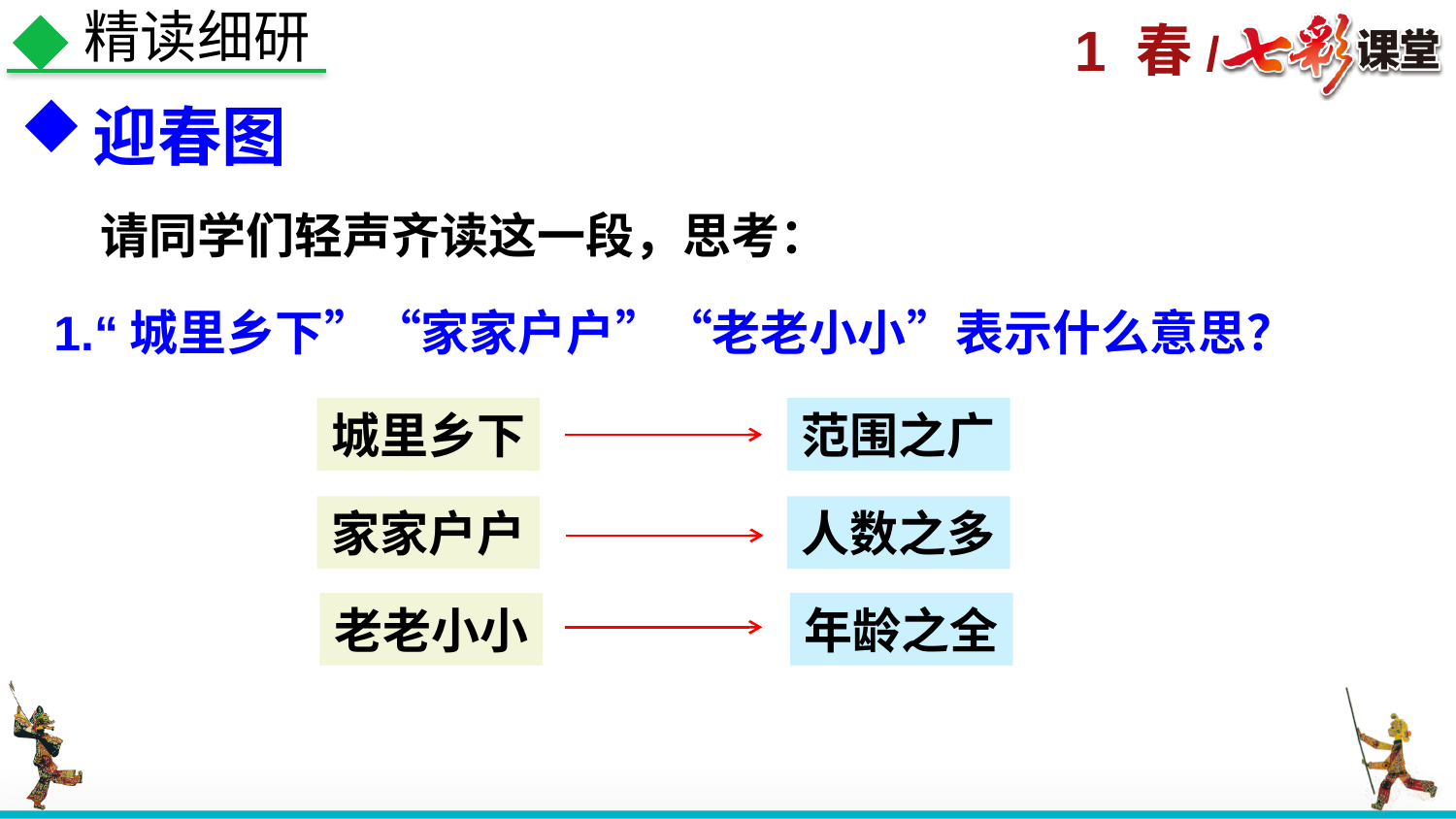

精读细研

迎春图
请同学们轻声齐读这一段，思考：
1.“城里乡下”“家家户户”“老老小小”表示什么意思？
城里乡下
范围之广
家家户户
人数之多
老老小小
年龄之全